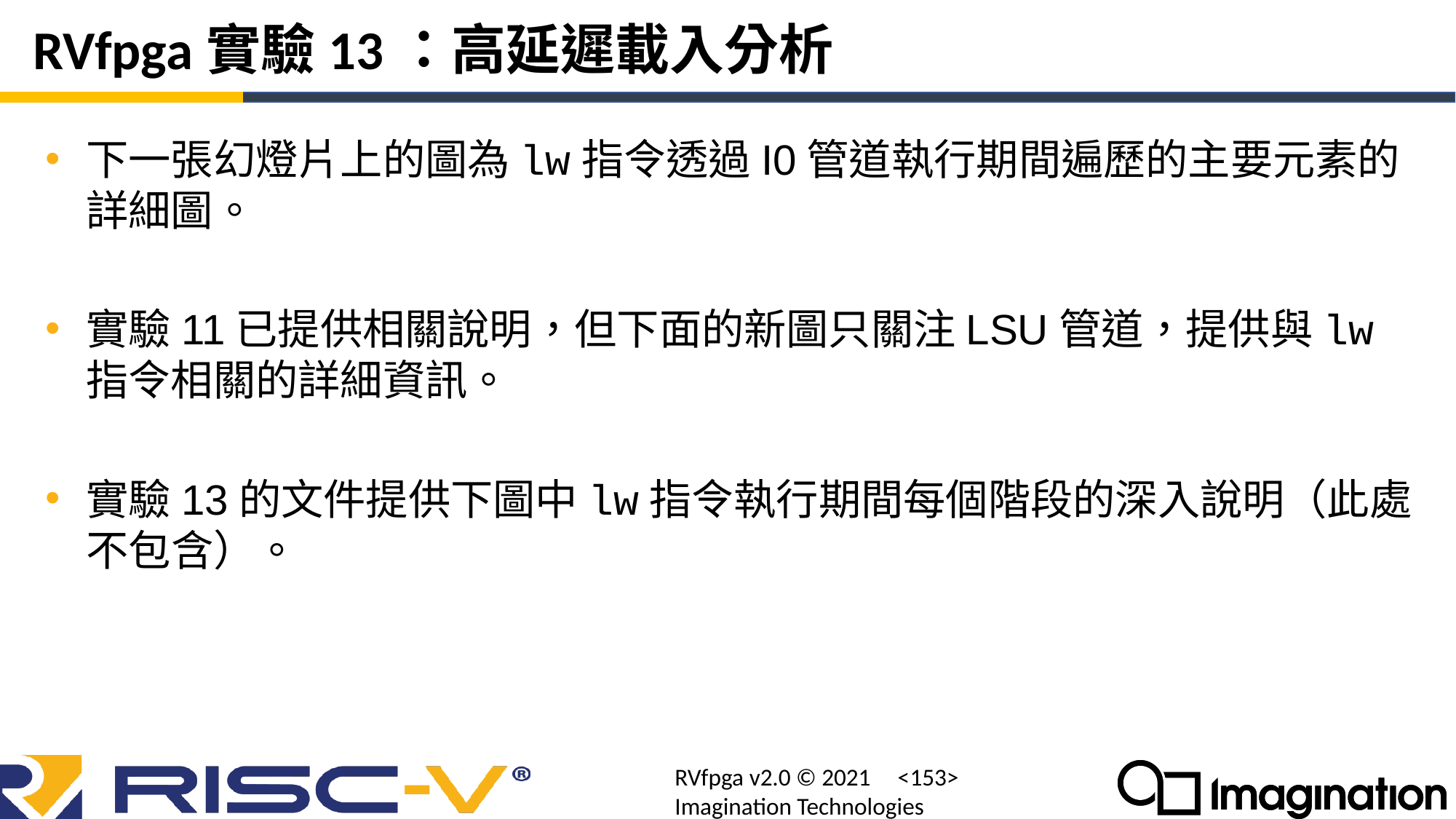

# RVfpga實驗13：高延遲載入分析
下一張幻燈片上的圖為lw指令透過I0管道執行期間遍歷的主要元素的詳細圖。

實驗11已提供相關說明，但下面的新圖只關注LSU管道，提供與lw指令相關的詳細資訊。

實驗13的文件提供下圖中lw指令執行期間每個階段的深入說明（此處不包含）。